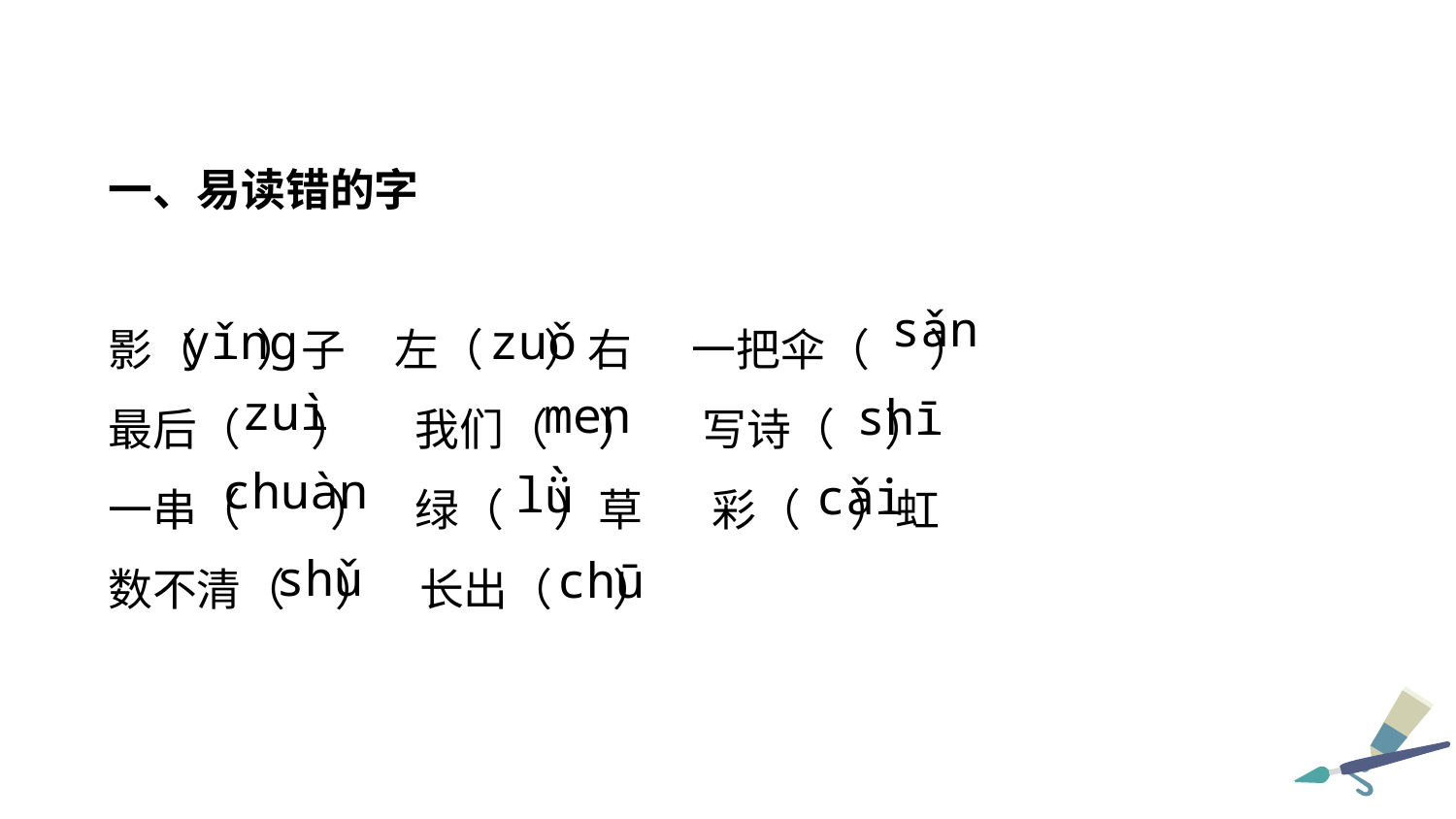

一、易读错的字

影（      ）子     左（      ）右      一把伞（      ）
最后（       ）      我们（     ）      写诗（     ）
一串（         ）    绿（     ）草       彩（     ）虹
数不清（     ）    长出（      ）
sǎn
zuǒ
yǐng
zuì
men
shī
chuàn
lǜ
cǎi
shǔ
chū